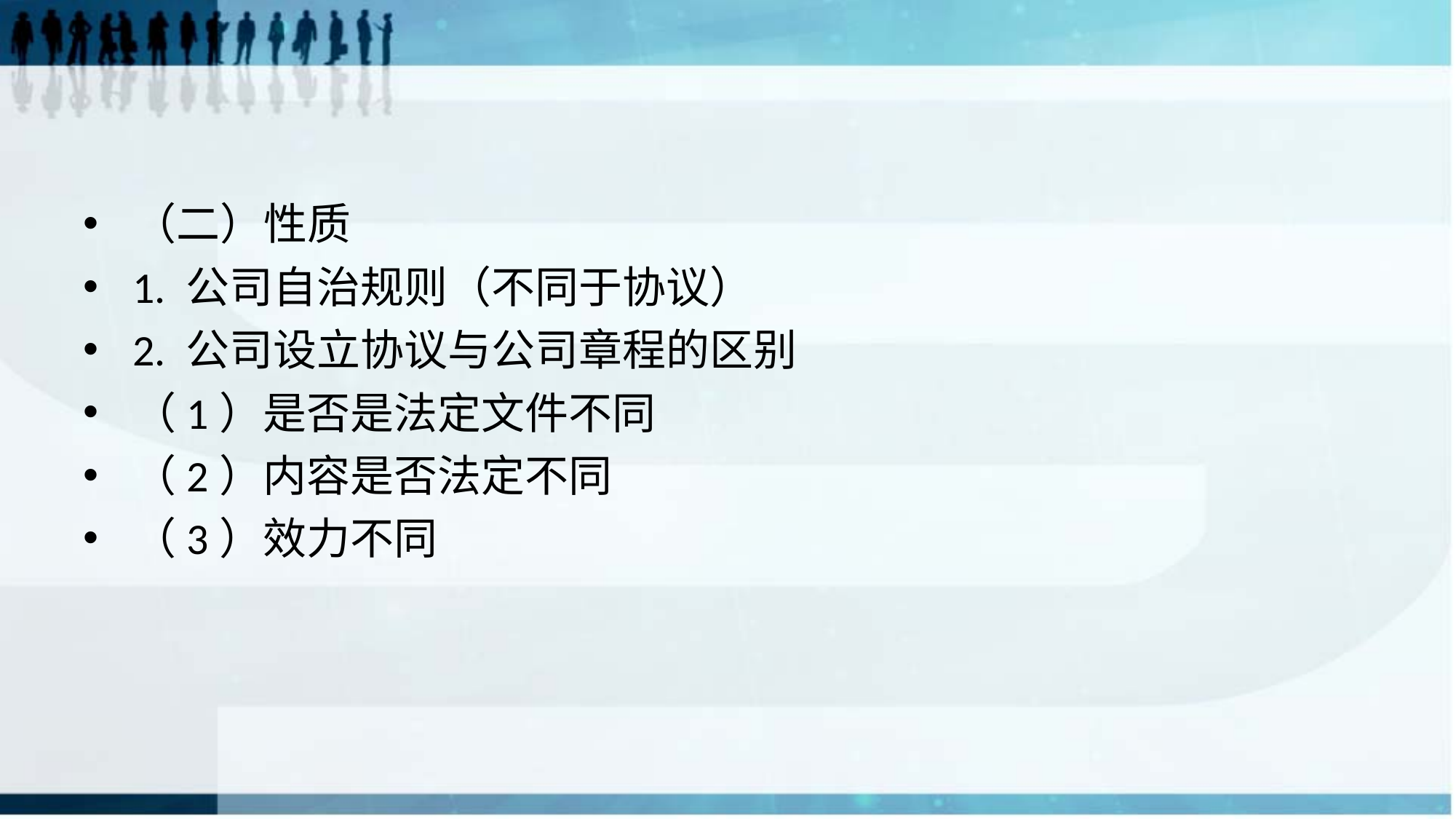

#
（二）性质
1. 公司自治规则（不同于协议）
2. 公司设立协议与公司章程的区别
（1）是否是法定文件不同
（2）内容是否法定不同
（3）效力不同